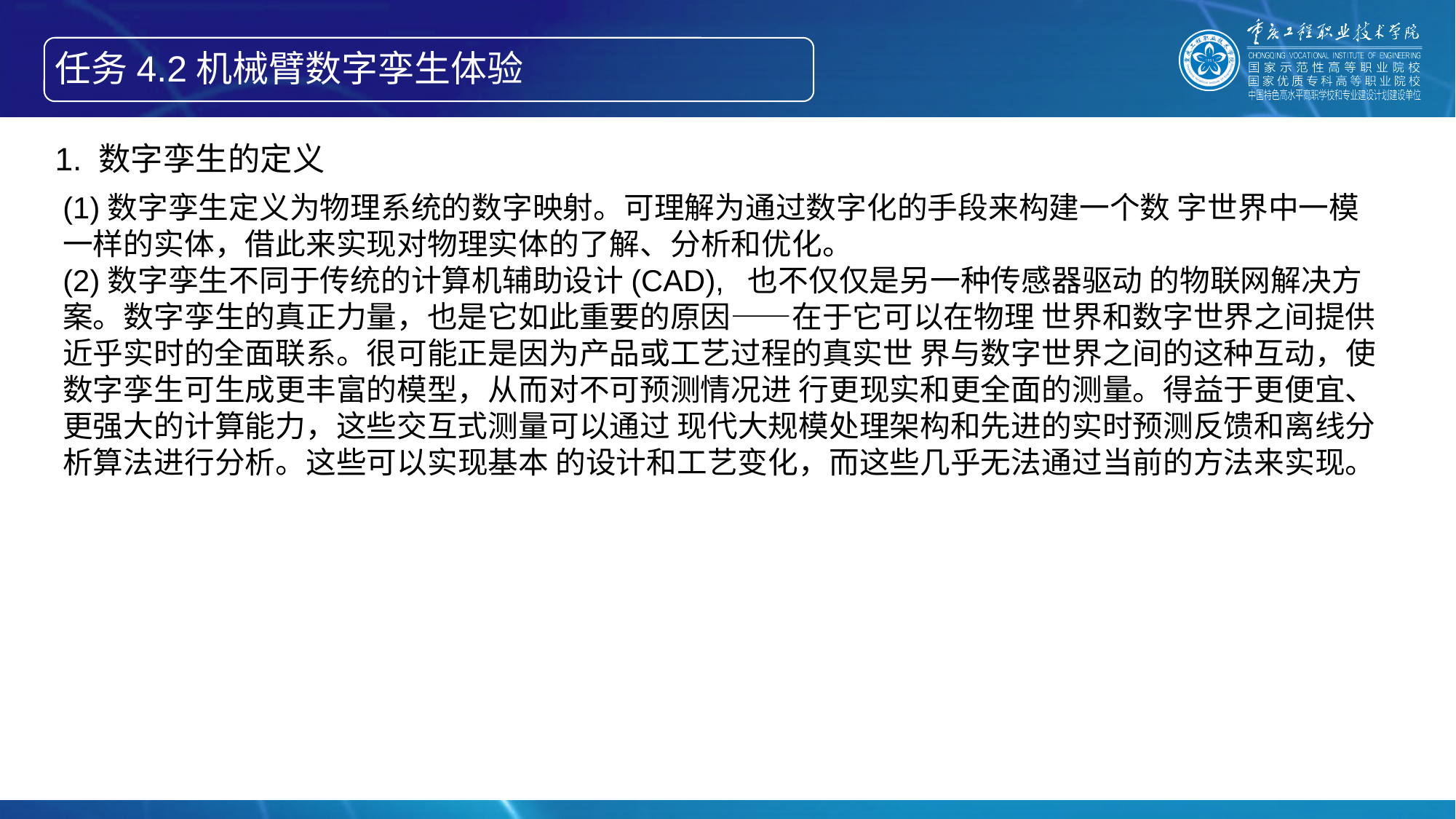

任务4.2机械臂数字孪生体验

智能产线绘制信息物理系统的构成
1. 数字孪生的定义
(1)数字孪生定义为物理系统的数字映射。可理解为通过数字化的手段来构建一个数 字世界中一模一样的实体，借此来实现对物理实体的了解、分析和优化。
(2)数字孪生不同于传统的计算机辅助设计(CAD),  也不仅仅是另一种传感器驱动 的物联网解决方案。数字孪生的真正力量，也是它如此重要的原因——在于它可以在物理 世界和数字世界之间提供近乎实时的全面联系。很可能正是因为产品或工艺过程的真实世 界与数字世界之间的这种互动，使数字孪生可生成更丰富的模型，从而对不可预测情况进 行更现实和更全面的测量。得益于更便宜、更强大的计算能力，这些交互式测量可以通过 现代大规模处理架构和先进的实时预测反馈和离线分析算法进行分析。这些可以实现基本 的设计和工艺变化，而这些几乎无法通过当前的方法来实现。